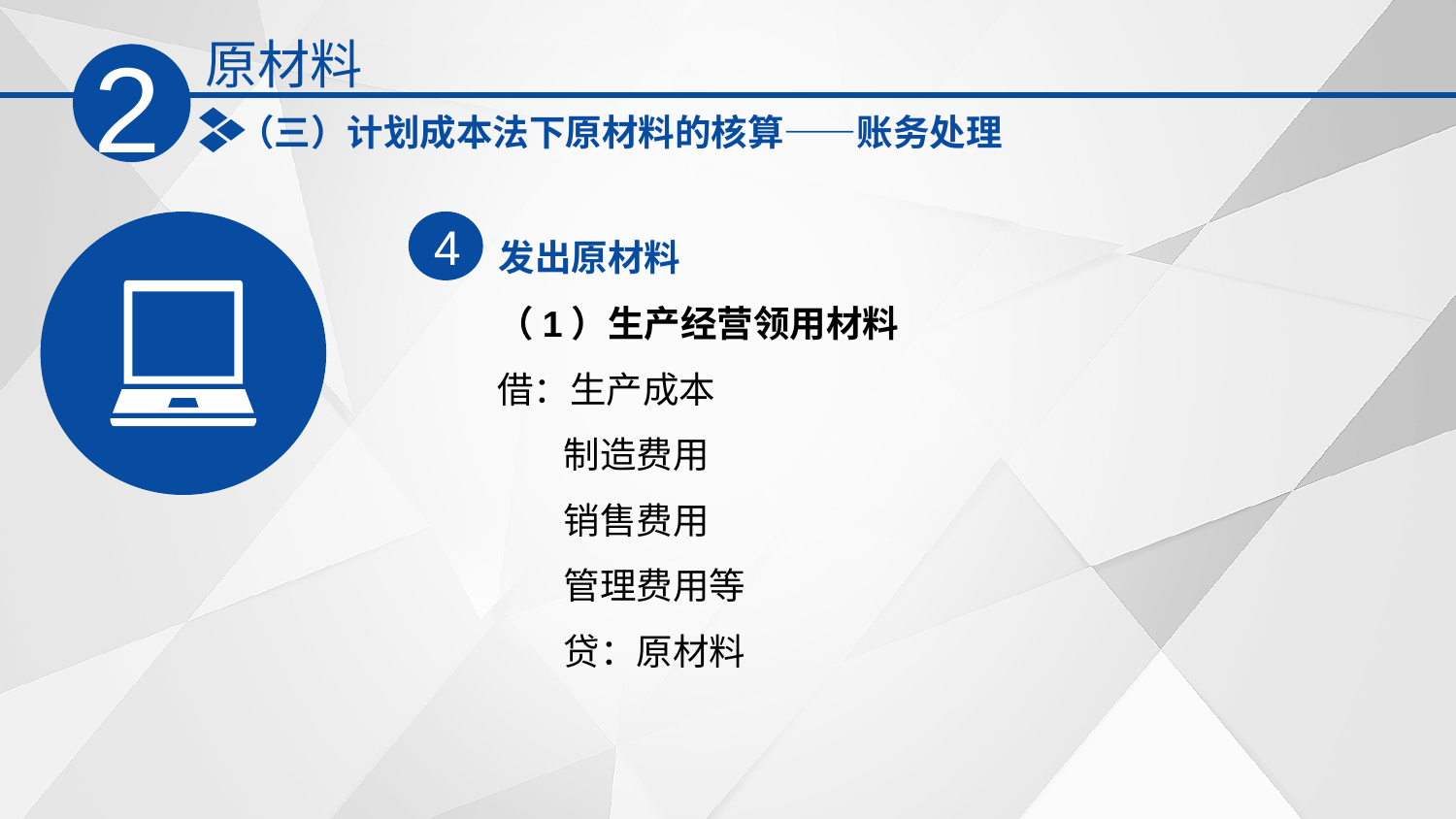

原材料
2

（三）计划成本法下原材料的核算——账务处理

发出原材料
4

（1）生产经营领用材料
借：生产成本
       制造费用
       销售费用
       管理费用等
       贷：原材料